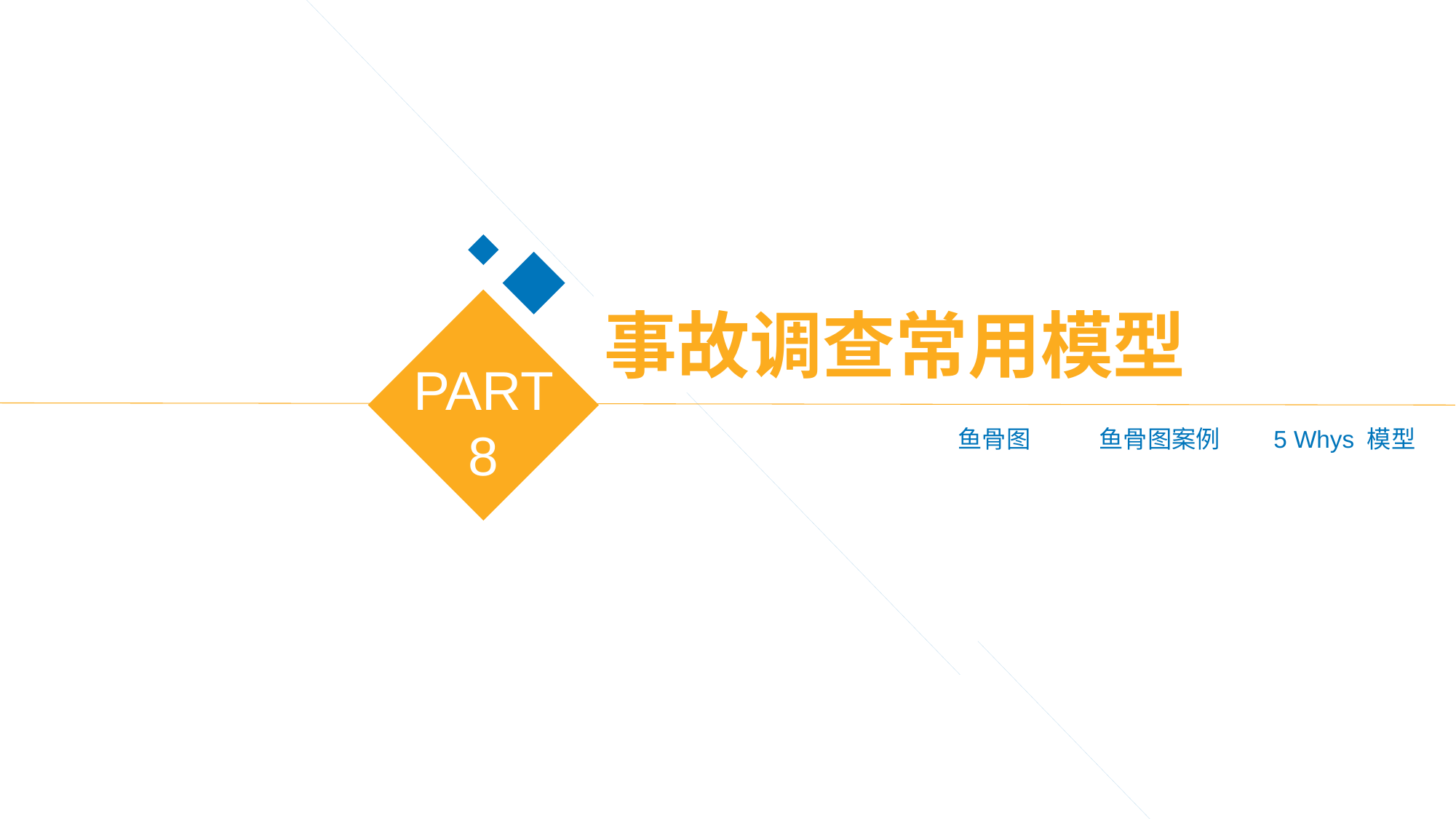

事故调查常用模型

PART
8
鱼骨图
鱼骨图案例
5 Whys 模型